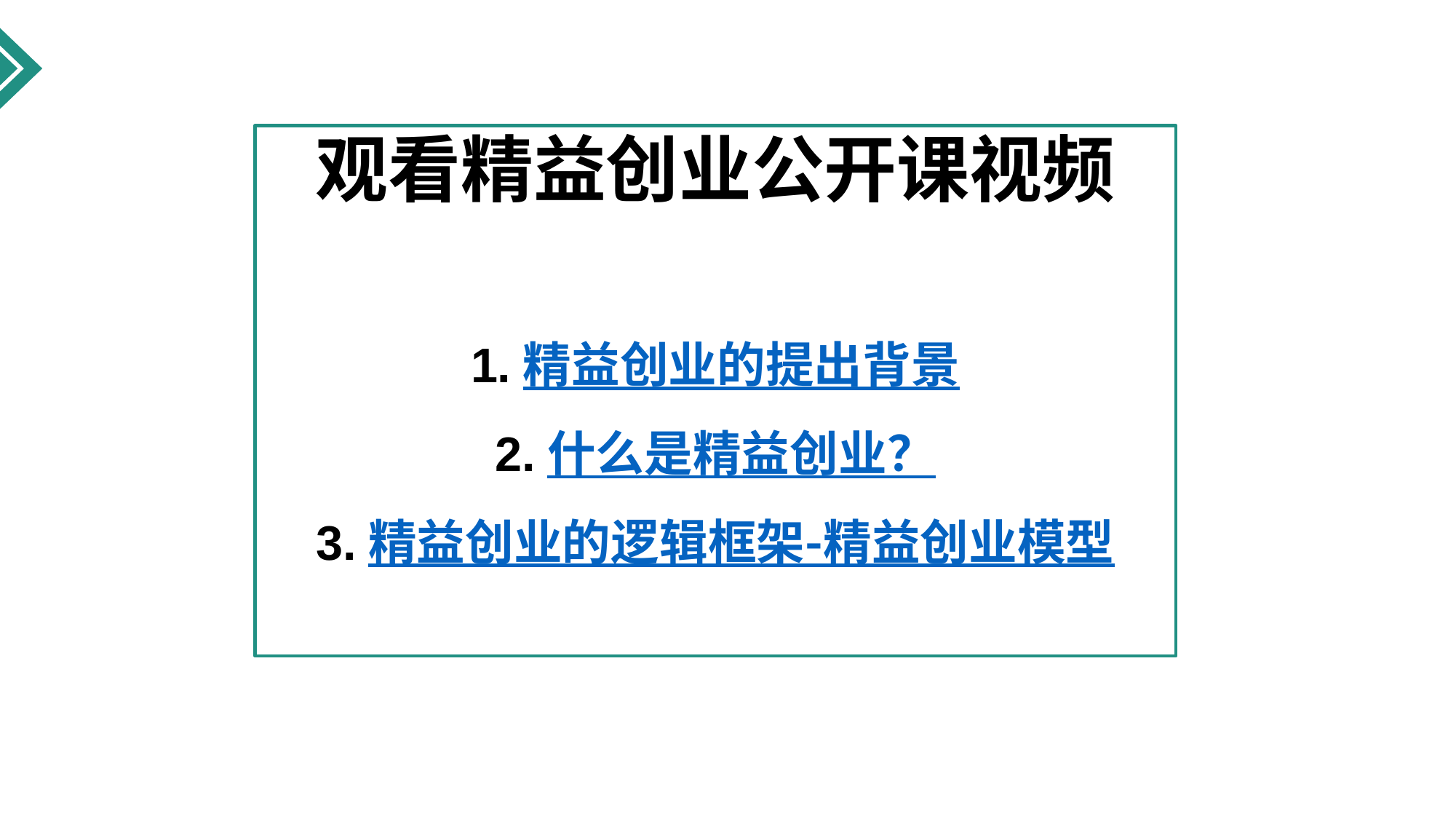

观看精益创业公开课视频

1.精益创业的提出背景
2.什么是精益创业？
3.精益创业的逻辑框架-精益创业模型